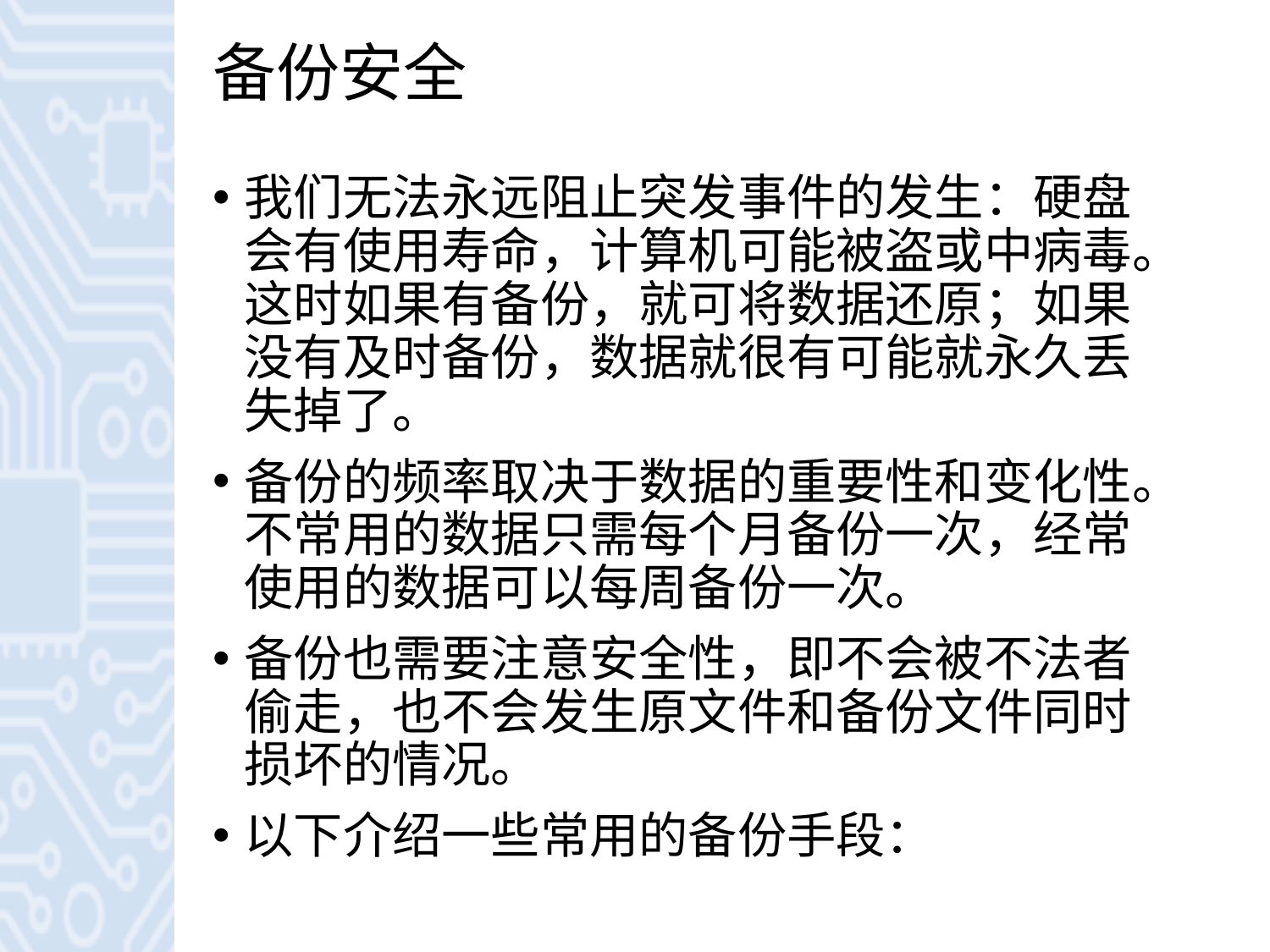

# 备份安全
我们无法永远阻止突发事件的发生：硬盘会有使用寿命，计算机可能被盗或中病毒。这时如果有备份，就可将数据还原；如果没有及时备份，数据就很有可能就永久丢失掉了。
备份的频率取决于数据的重要性和变化性。不常用的数据只需每个月备份一次，经常使用的数据可以每周备份一次。
备份也需要注意安全性，即不会被不法者偷走，也不会发生原文件和备份文件同时损坏的情况。
以下介绍一些常用的备份手段：